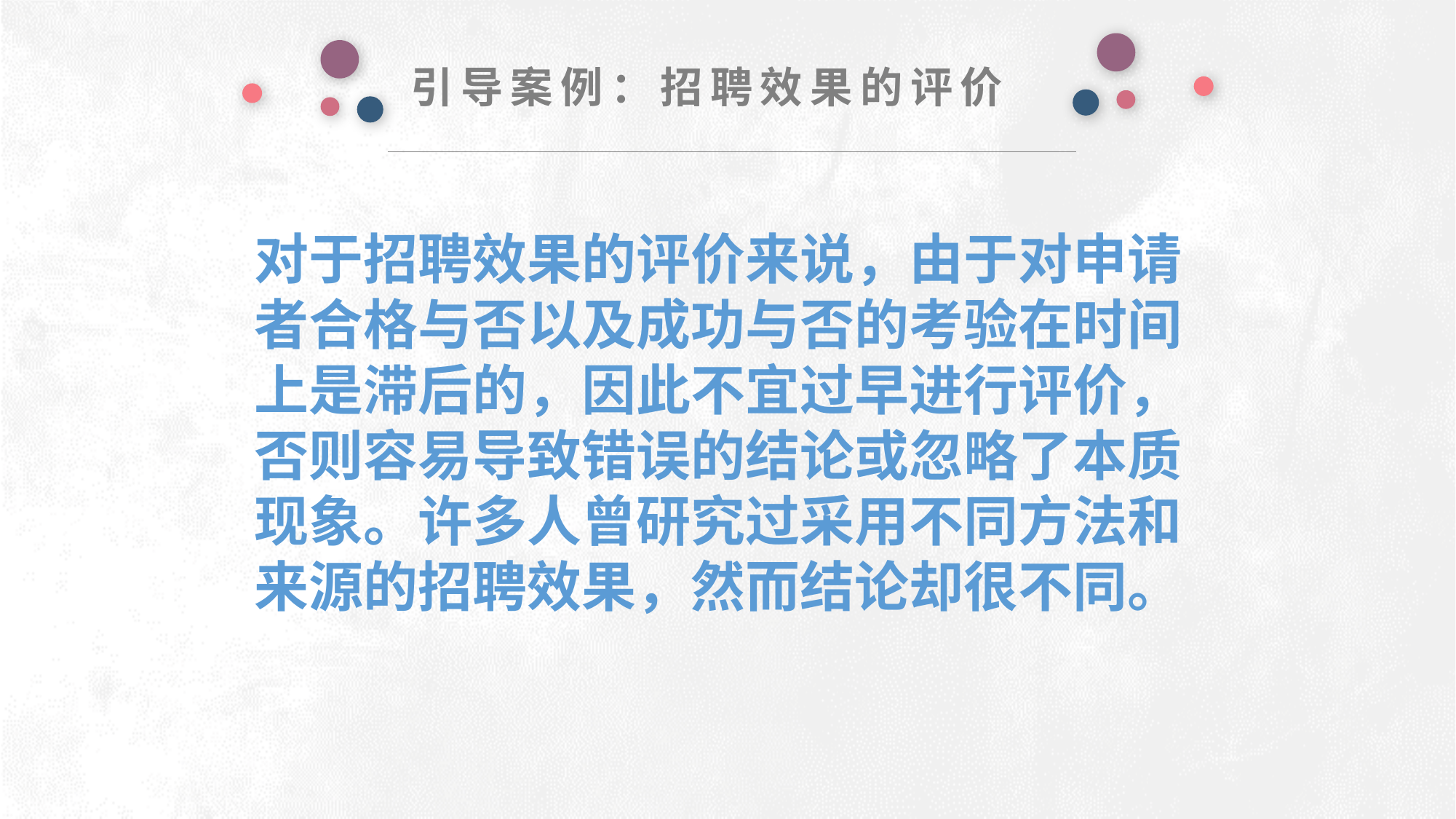

引导案例：招聘效果的评价

e7d195523061f1c0deeec63e560781cfd59afb0ea006f2a87ABB68BF51EA6619813959095094C18C62A12F549504892A4AAA8C1554C6663626E05CA27F281A14E6983772AFC3FB97135759321DEA3D70CCCB10945EC5A0322096E752803368C2184698845E3CCD6DB7F651295A8E4F3FDC19EA64A2B4A4AC1434B55AAE41CF0BF61B375C23F3039959E085EE760725AA
对于招聘效果的评价来说，由于对申请者合格与否以及成功与否的考验在时间上是滞后的，因此不宜过早进行评价，否则容易导致错误的结论或忽略了本质现象。许多人曾研究过采用不同方法和来源的招聘效果，然而结论却很不同。